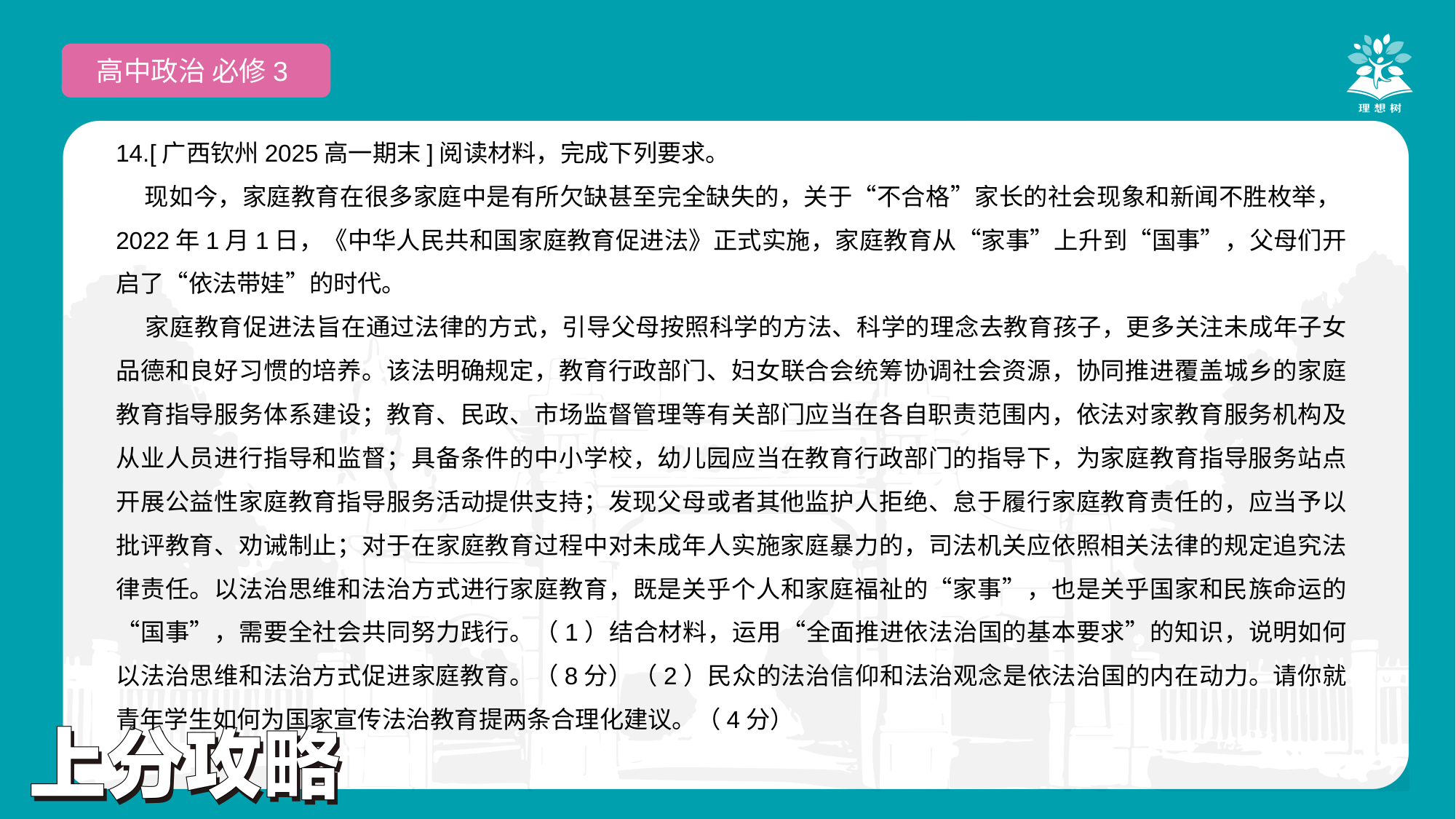

高中政治 必修3
14.[广西钦州2025高一期末]阅读材料，完成下列要求。
    现如今，家庭教育在很多家庭中是有所欠缺甚至完全缺失的，关于“不合格”家长的社会现象和新闻不胜枚举，2022年1月1日，《中华人民共和国家庭教育促进法》正式实施，家庭教育从“家事”上升到“国事”，父母们开启了“依法带娃”的时代。
    家庭教育促进法旨在通过法律的方式，引导父母按照科学的方法、科学的理念去教育孩子，更多关注未成年子女品德和良好习惯的培养。该法明确规定，教育行政部门、妇女联合会统筹协调社会资源，协同推进覆盖城乡的家庭教育指导服务体系建设；教育、民政、市场监督管理等有关部门应当在各自职责范围内，依法对家教育服务机构及从业人员进行指导和监督；具备条件的中小学校，幼儿园应当在教育行政部门的指导下，为家庭教育指导服务站点开展公益性家庭教育指导服务活动提供支持；发现父母或者其他监护人拒绝、怠于履行家庭教育责任的，应当予以批评教育、劝诫制止；对于在家庭教育过程中对未成年人实施家庭暴力的，司法机关应依照相关法律的规定追究法律责任。以法治思维和法治方式进行家庭教育，既是关乎个人和家庭福祉的“家事”，也是关乎国家和民族命运的“国事”，需要全社会共同努力践行。（1）结合材料，运用“全面推进依法治国的基本要求”的知识，说明如何以法治思维和法治方式促进家庭教育。（8分）（2）民众的法治信仰和法治观念是依法治国的内在动力。请你就青年学生如何为国家宣传法治教育提两条合理化建议。（4分）